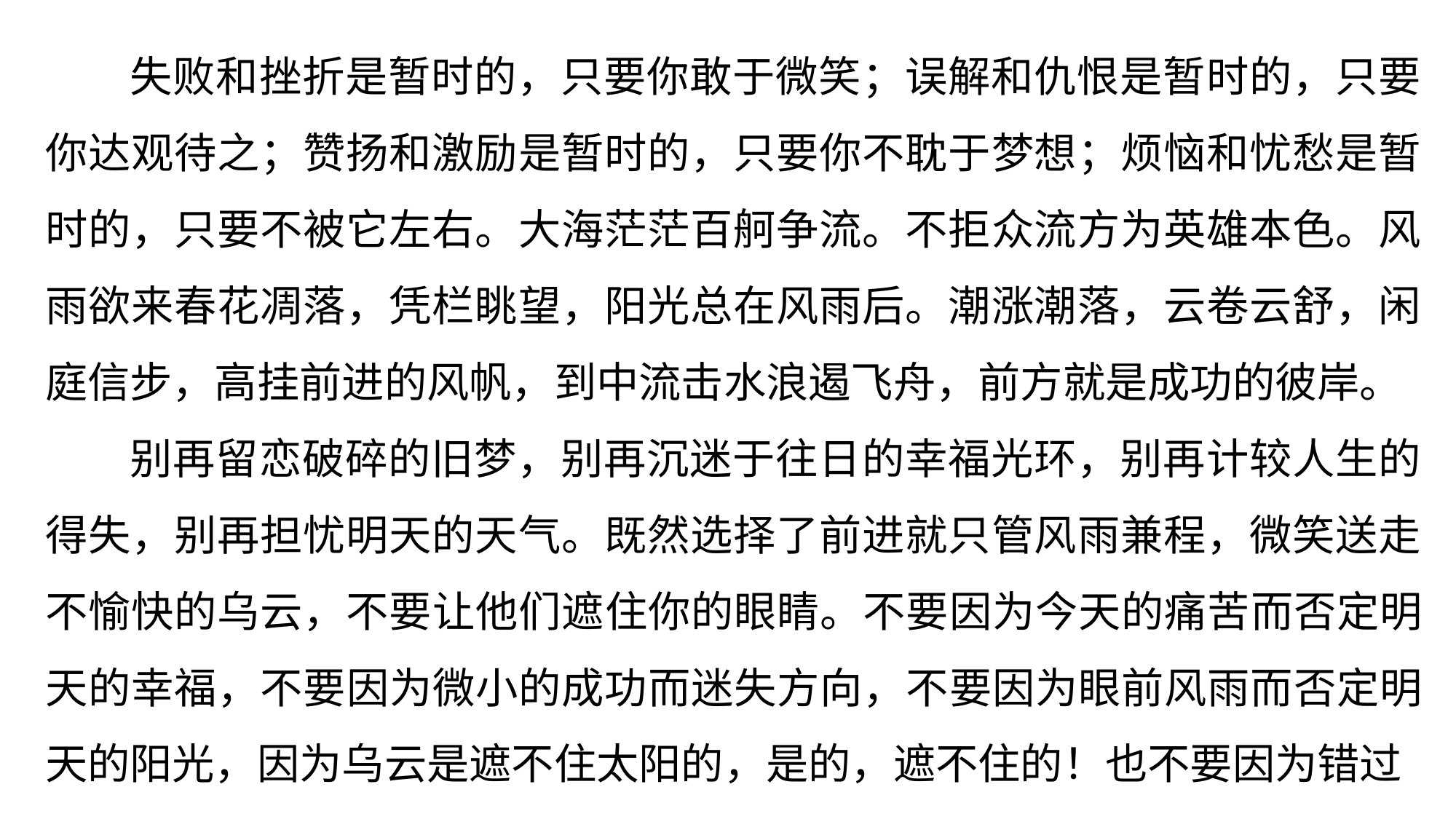

失败和挫折是暂时的，只要你敢于微笑；误解和仇恨是暂时的，只要你达观待之；赞扬和激励是暂时的，只要你不耽于梦想；烦恼和忧愁是暂时的，只要不被它左右。大海茫茫百舸争流。不拒众流方为英雄本色。风雨欲来春花凋落，凭栏眺望，阳光总在风雨后。潮涨潮落，云卷云舒，闲庭信步，高挂前进的风帆，到中流击水浪遏飞舟，前方就是成功的彼岸。
别再留恋破碎的旧梦，别再沉迷于往日的幸福光环，别再计较人生的得失，别再担忧明天的天气。既然选择了前进就只管风雨兼程，微笑送走不愉快的乌云，不要让他们遮住你的眼睛。不要因为今天的痛苦而否定明天的幸福，不要因为微小的成功而迷失方向，不要因为眼前风雨而否定明天的阳光，因为乌云是遮不住太阳的，是的，遮不住的！也不要因为错过